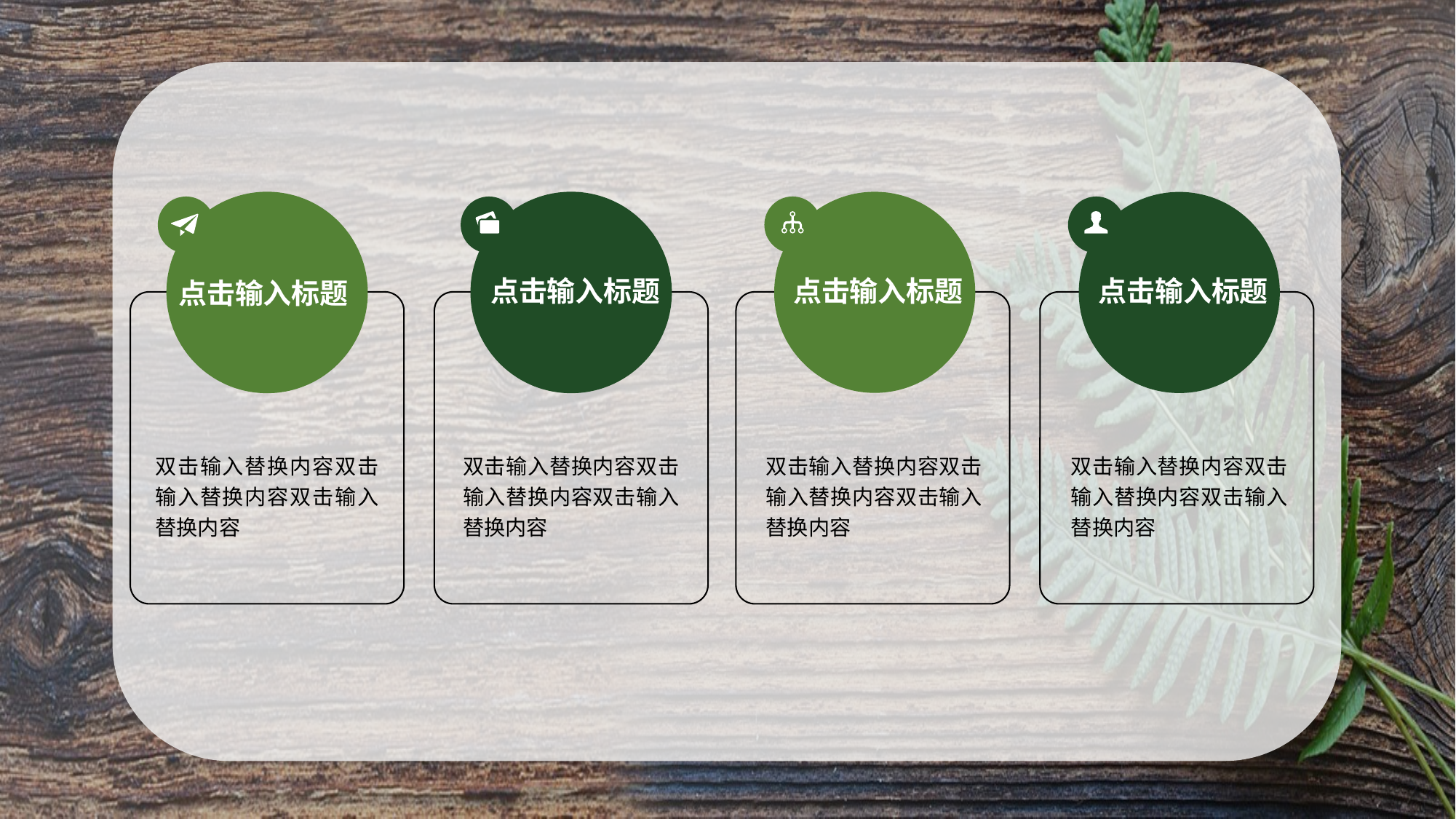

点击输入标题
点击输入标题
点击输入标题
点击输入标题

双击输入替换内容双击输入替换内容双击输入替换内容
双击输入替换内容双击输入替换内容双击输入替换内容
双击输入替换内容双击输入替换内容双击输入替换内容
双击输入替换内容双击输入替换内容双击输入替换内容